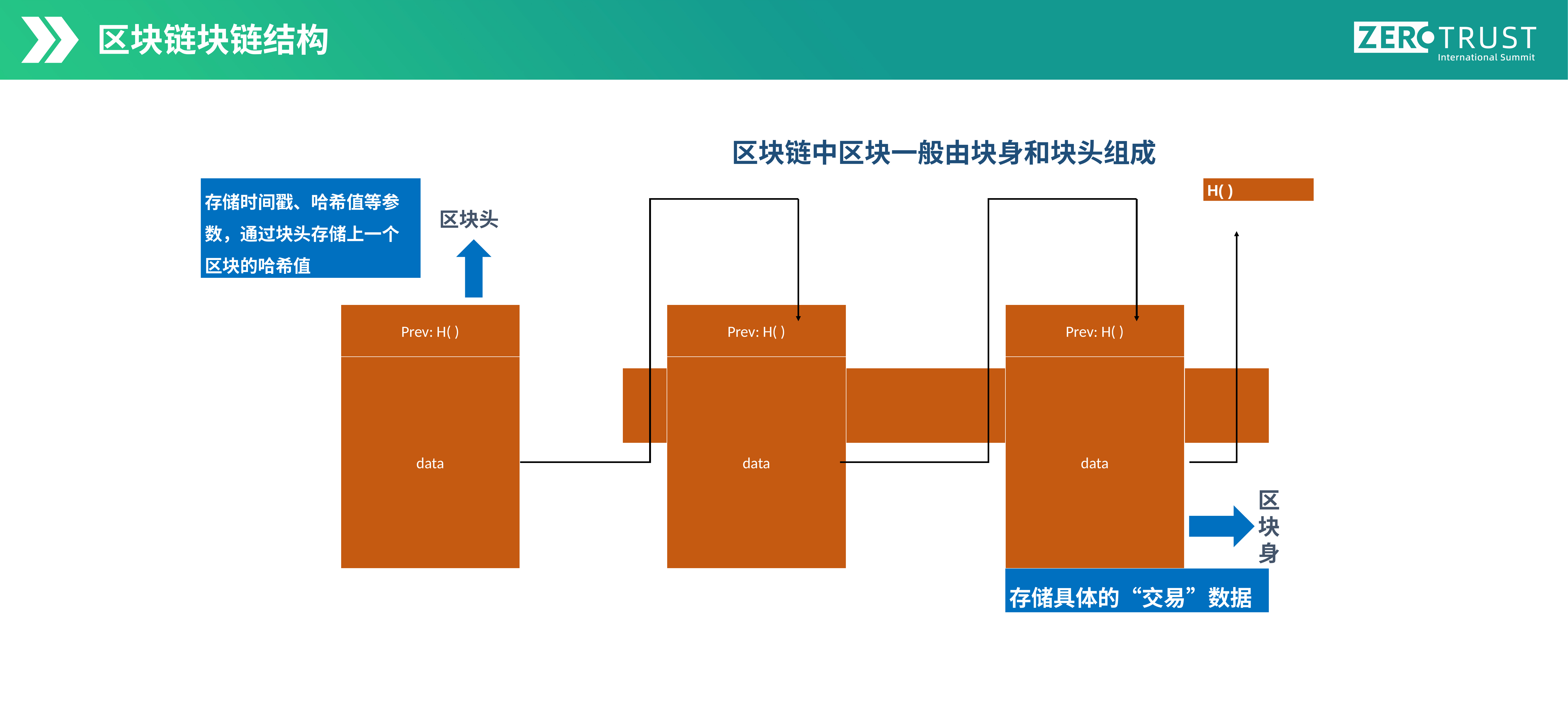

区块链块链结构
区块链中区块一般由块身和块头组成
存储时间戳、哈希值等参数，通过块头存储上一个区块的哈希值
H( )
Prev: H( )
Prev: H( )
Prev: H( )
data
data
data

区块头

区块
身

存储具体的“交易”数据